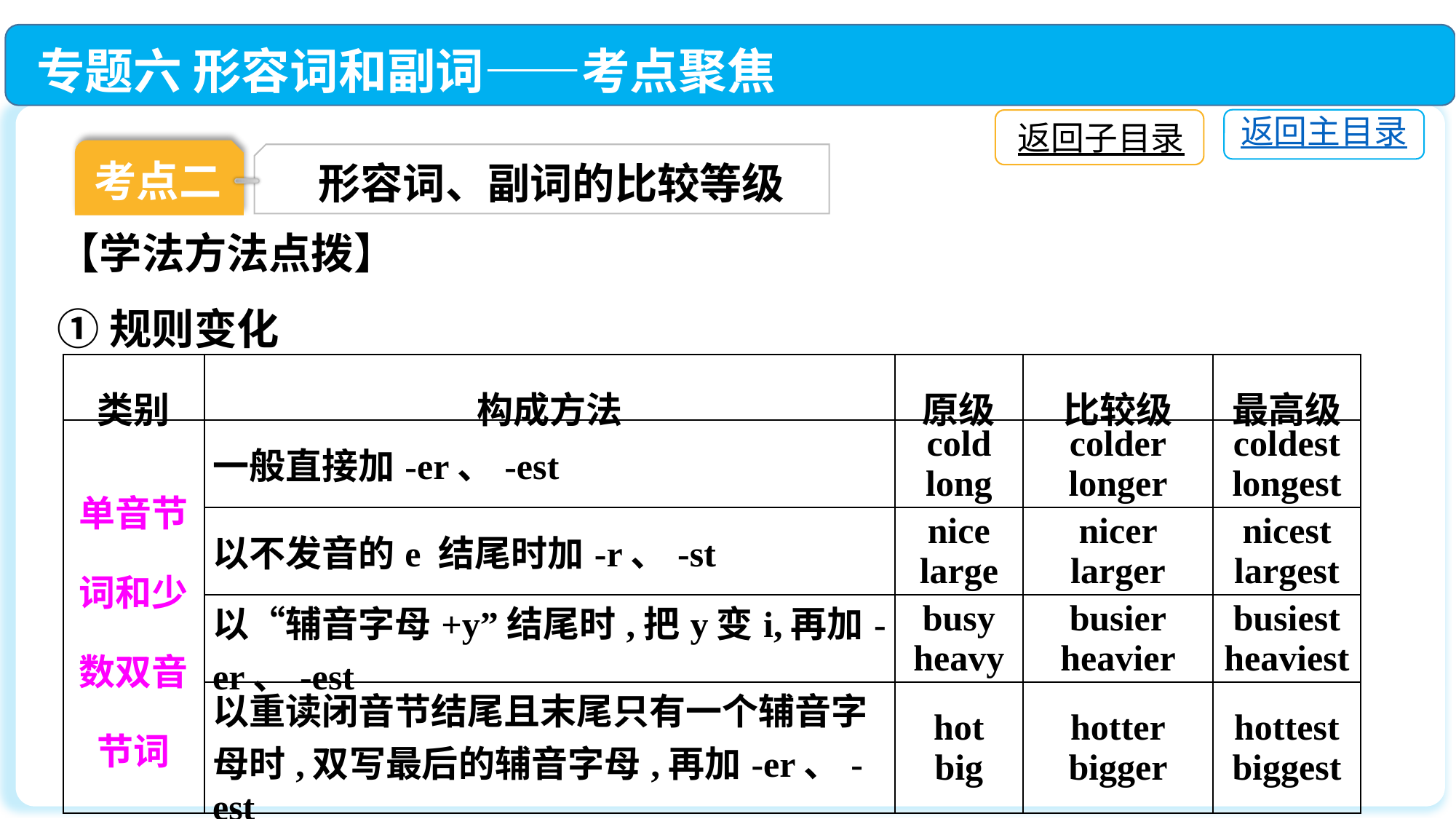

专题六 形容词和副词——考点聚焦

返回主目录

返回子目录
考点二
形容词、副词的比较等级

【学法方法点拨】
①规则变化
| 类别 | 构成方法 | 原级 | 比较级 | 最高级 |
| --- | --- | --- | --- | --- |
| 单音节词和少数双音节词 | 一般直接加-er、-est | cold long | colder longer | coldest longest |
|  | 以不发音的e 结尾时加-r、-st | nice large | nicer larger | nicest largest |
|  | 以“辅音字母+y”结尾时,把y变i,再加-er、-est | busy heavy | busier heavier | busiest heaviest |
|  | 以重读闭音节结尾且末尾只有一个辅音字母时,双写最后的辅音字母,再加-er、-est | hot big | hotter bigger | hottest biggest |